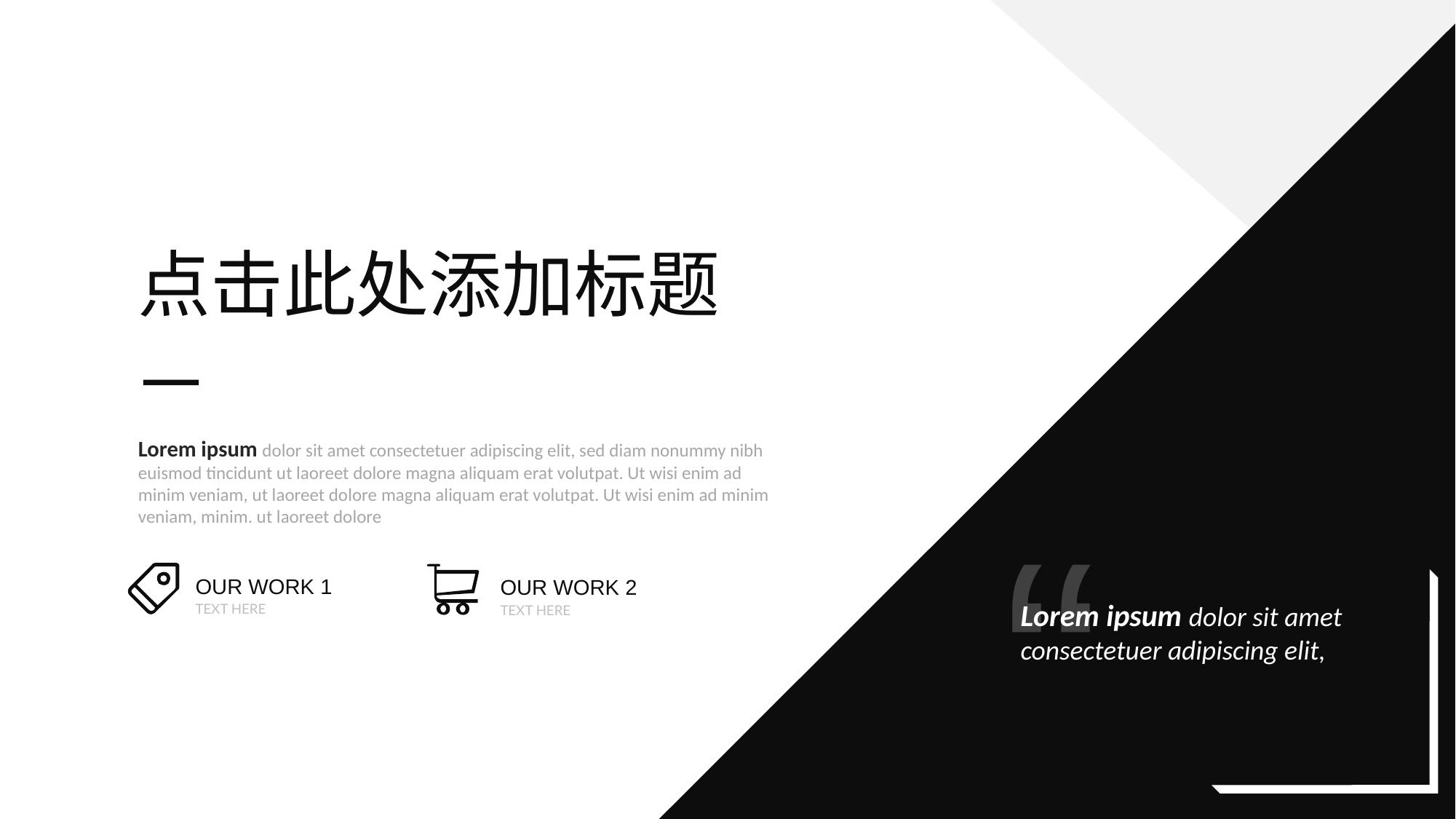

点击此处添加标题

Lorem ipsum dolor sit amet consectetuer adipiscing elit, sed diam nonummy nibh euismod tincidunt ut laoreet dolore magna aliquam erat volutpat. Ut wisi enim ad minim veniam, ut laoreet dolore magna aliquam erat volutpat. Ut wisi enim ad minim veniam, minim. ut laoreet dolore
“

OUR WORK 1
TEXT HERE
OUR WORK 2
TEXT HERE

Lorem ipsum dolor sit amet consectetuer adipiscing elit,